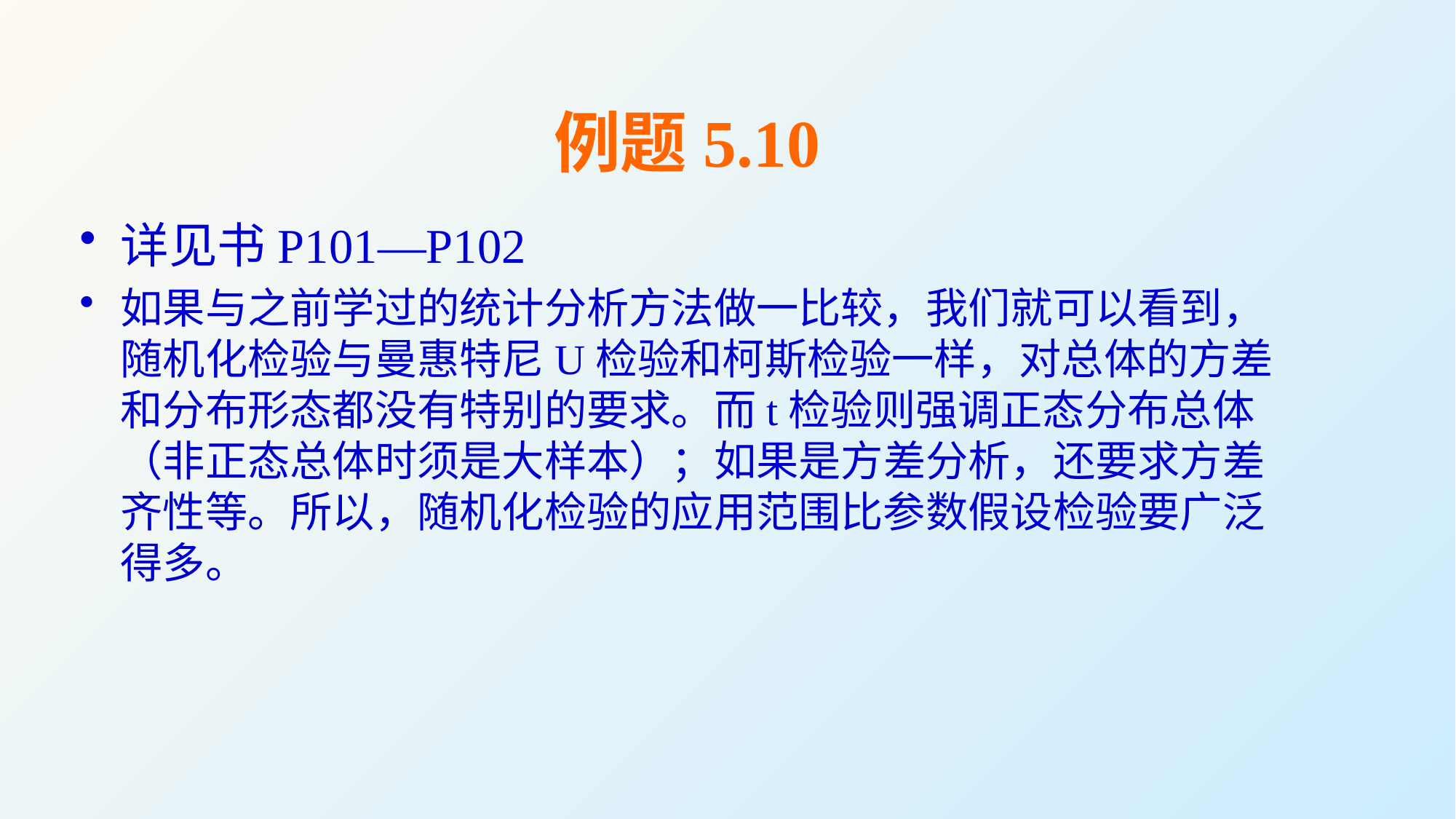

# 例题5.10
详见书P101—P102
如果与之前学过的统计分析方法做一比较，我们就可以看到，随机化检验与曼惠特尼U检验和柯斯检验一样，对总体的方差和分布形态都没有特别的要求。而t检验则强调正态分布总体（非正态总体时须是大样本）；如果是方差分析，还要求方差齐性等。所以，随机化检验的应用范围比参数假设检验要广泛得多。